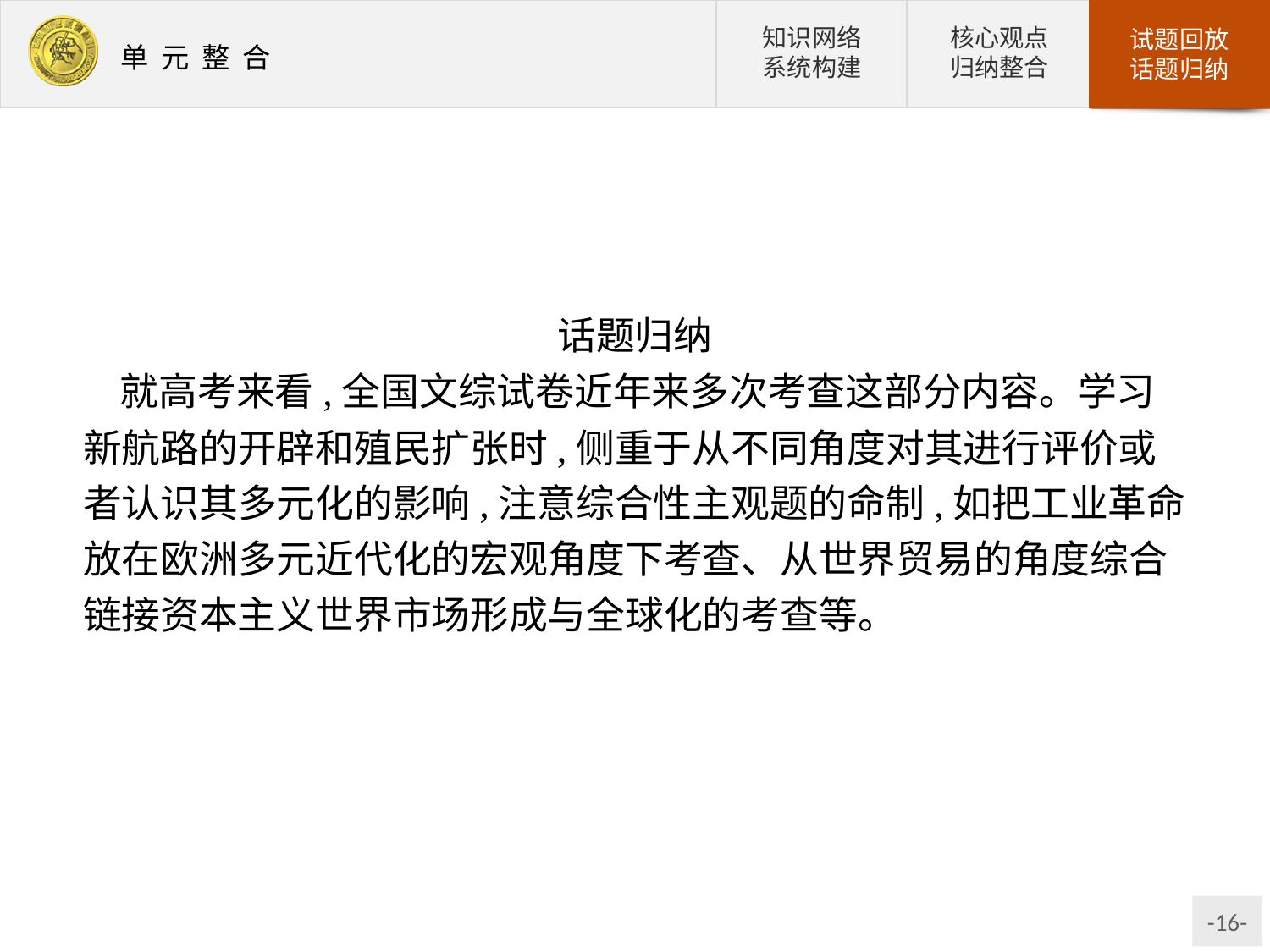

话题归纳
就高考来看,全国文综试卷近年来多次考查这部分内容。学习新航路的开辟和殖民扩张时,侧重于从不同角度对其进行评价或者认识其多元化的影响,注意综合性主观题的命制,如把工业革命放在欧洲多元近代化的宏观角度下考查、从世界贸易的角度综合链接资本主义世界市场形成与全球化的考查等。